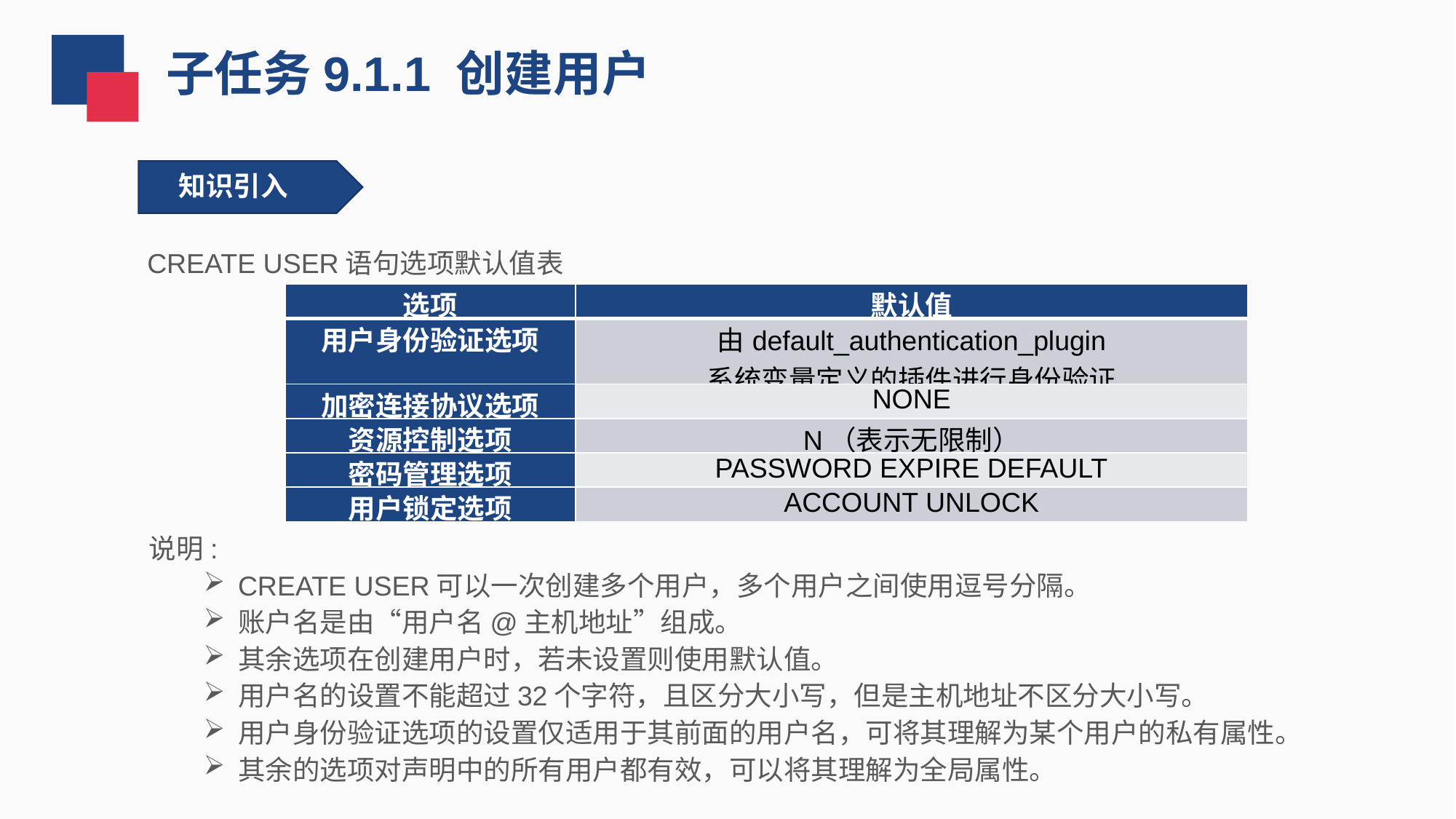

子任务9.1.1 创建用户

知识引入
CREATE USER语句选项默认值表
| 选项 | 默认值 |
| --- | --- |
| 用户身份验证选项 | 由default\_authentication\_plugin 系统变量定义的插件进行身份验证 |
| 加密连接协议选项 | NONE |
| 资源控制选项 | N（表示无限制） |
| 密码管理选项 | PASSWORD EXPIRE DEFAULT |
| 用户锁定选项 | ACCOUNT UNLOCK |
说明:
CREATE USER可以一次创建多个用户，多个用户之间使用逗号分隔。
账户名是由“用户名@主机地址”组成。
其余选项在创建用户时，若未设置则使用默认值。
用户名的设置不能超过32个字符，且区分大小写，但是主机地址不区分大小写。
用户身份验证选项的设置仅适用于其前面的用户名，可将其理解为某个用户的私有属性。
其余的选项对声明中的所有用户都有效，可以将其理解为全局属性。